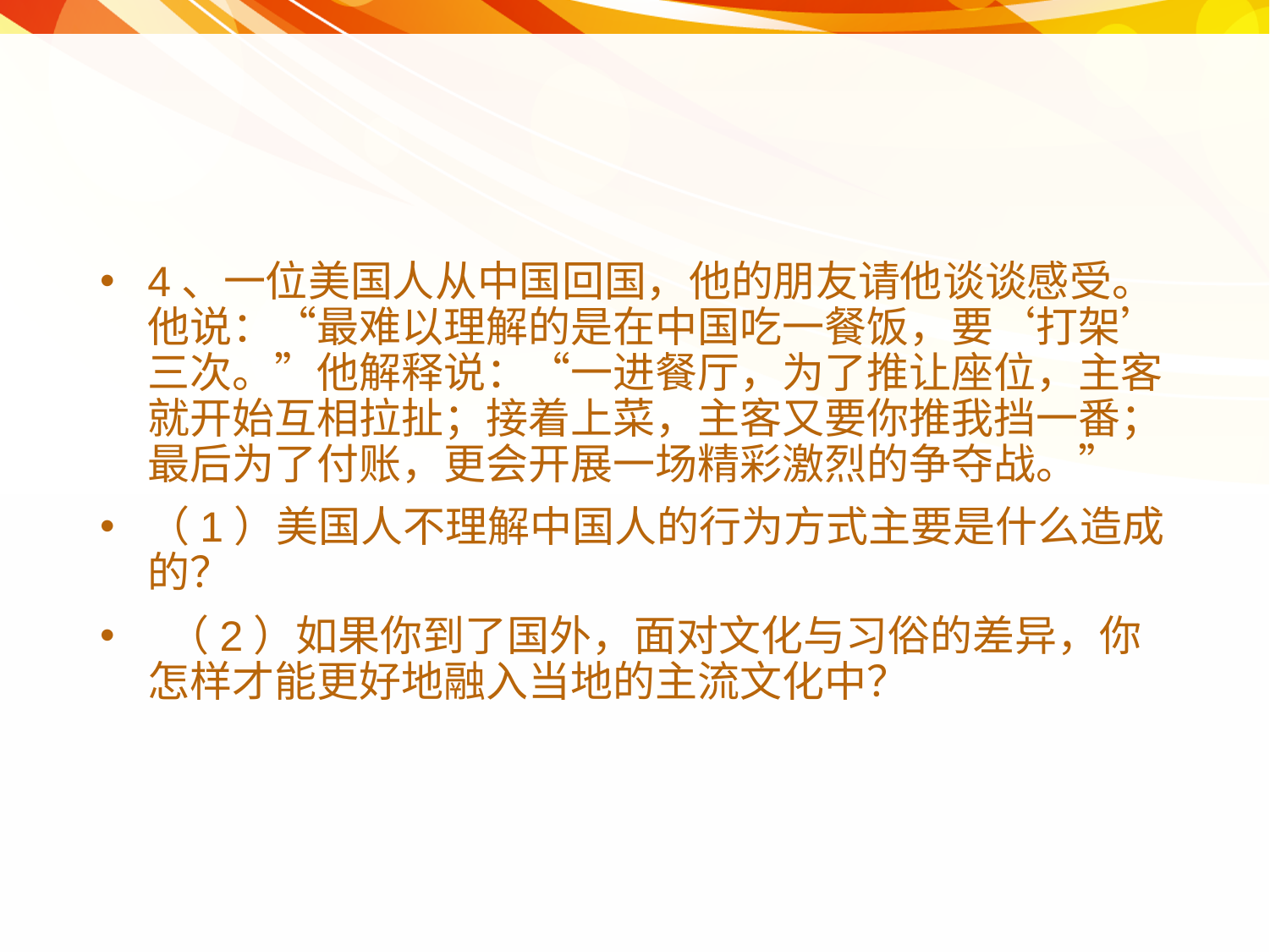

4、一位美国人从中国回国，他的朋友请他谈谈感受。他说：“最难以理解的是在中国吃一餐饭，要‘打架’三次。”他解释说：“一进餐厅，为了推让座位，主客就开始互相拉扯；接着上菜，主客又要你推我挡一番；最后为了付账，更会开展一场精彩激烈的争夺战。”
（1）美国人不理解中国人的行为方式主要是什么造成的？
 （2）如果你到了国外，面对文化与习俗的差异，你怎样才能更好地融入当地的主流文化中？